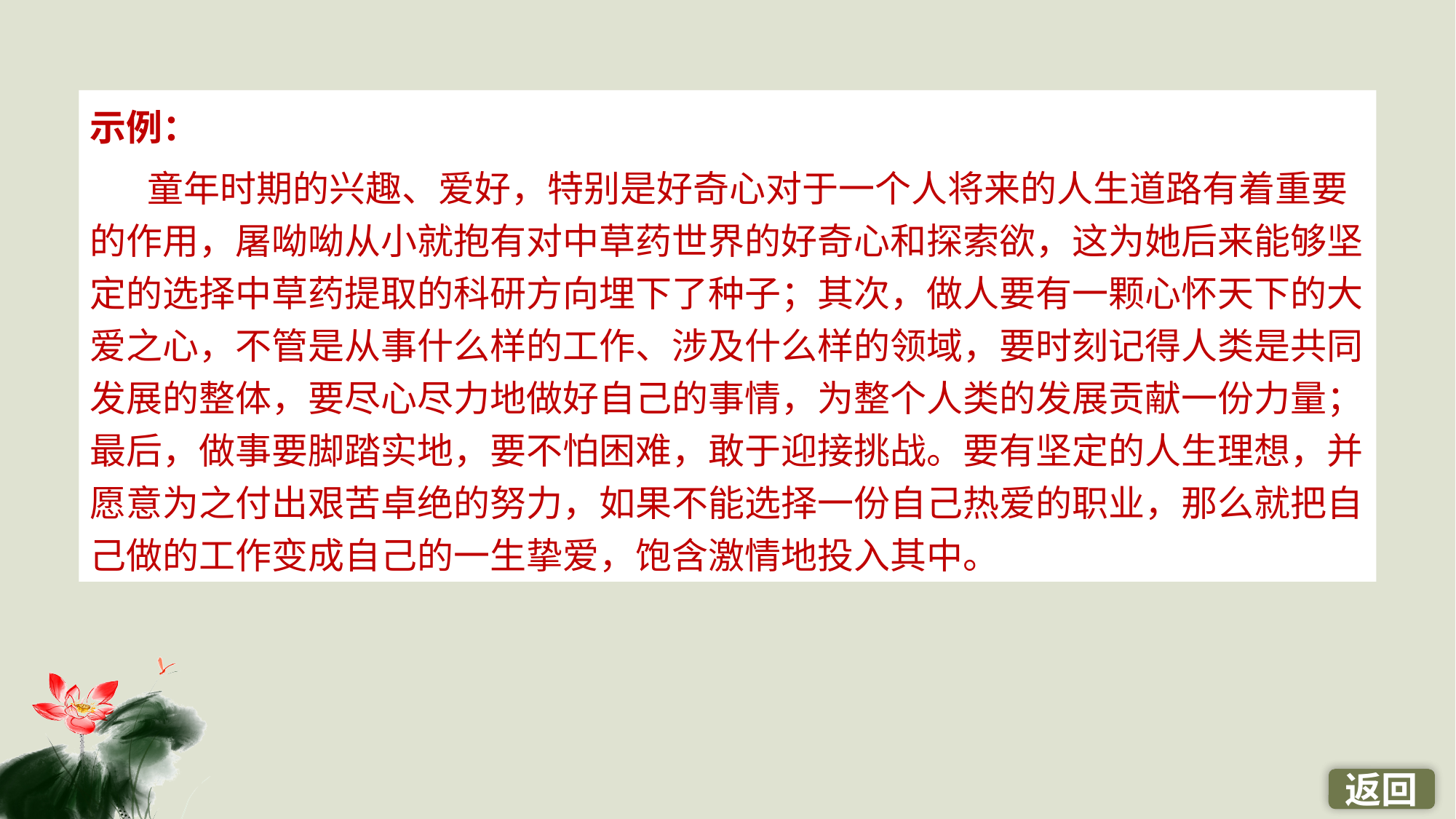

示例：
      童年时期的兴趣、爱好，特别是好奇心对于一个人将来的人生道路有着重要的作用，屠呦呦从小就抱有对中草药世界的好奇心和探索欲，这为她后来能够坚定的选择中草药提取的科研方向埋下了种子；其次，做人要有一颗心怀天下的大爱之心，不管是从事什么样的工作、涉及什么样的领域，要时刻记得人类是共同发展的整体，要尽心尽力地做好自己的事情，为整个人类的发展贡献一份力量；最后，做事要脚踏实地，要不怕困难，敢于迎接挑战。要有坚定的人生理想，并愿意为之付出艰苦卓绝的努力，如果不能选择一份自己热爱的职业，那么就把自己做的工作变成自己的一生挚爱，饱含激情地投入其中。
返回